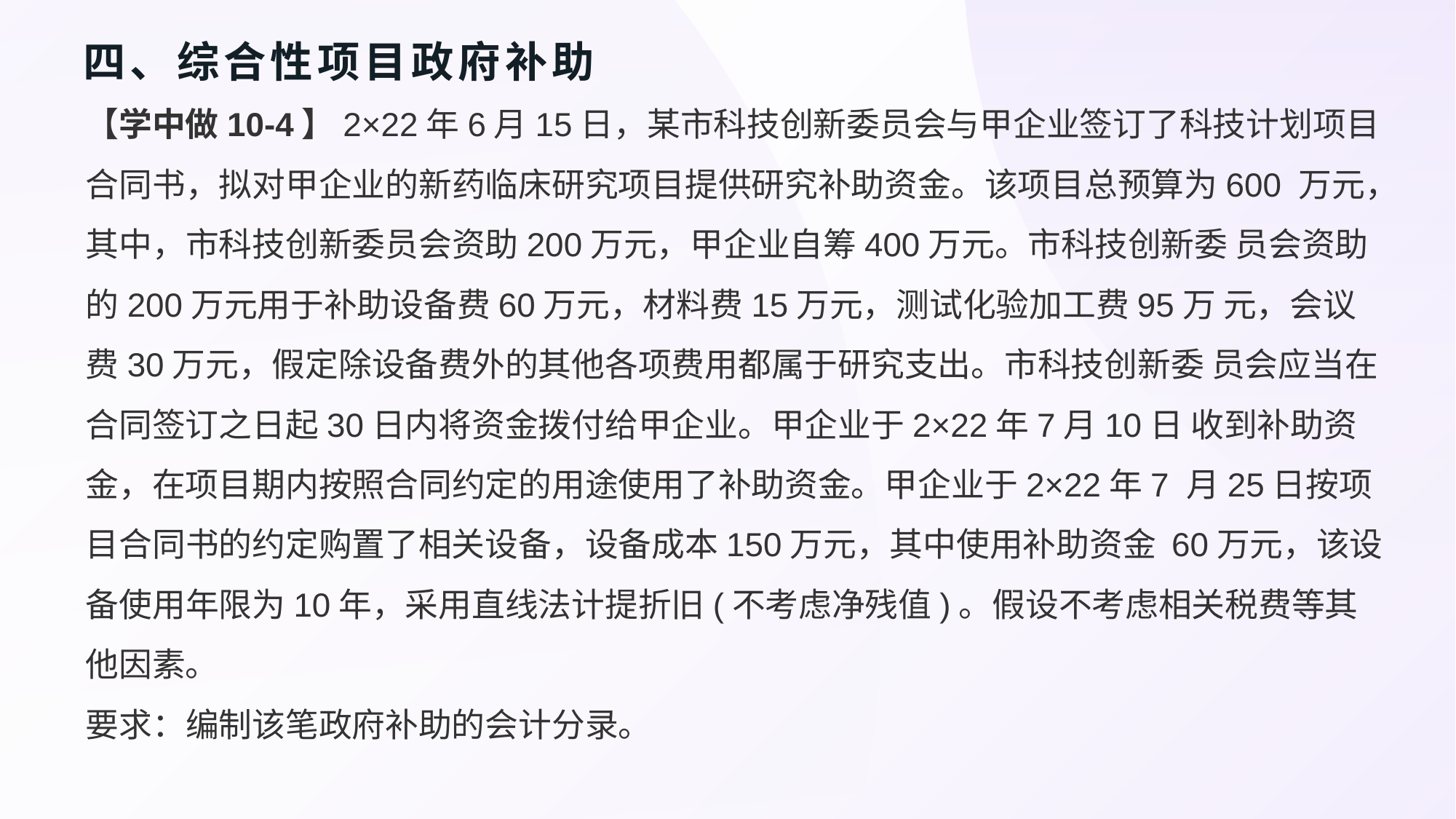

# 四、综合性项目政府补助
【学中做10-4】2×22年6月15日，某市科技创新委员会与甲企业签订了科技计划项目合同书，拟对甲企业的新药临床研究项目提供研究补助资金。该项目总预算为600 万元，其中，市科技创新委员会资助200万元，甲企业自筹400万元。市科技创新委 员会资助的200万元用于补助设备费60万元，材料费15万元，测试化验加工费95万 元，会议费30万元，假定除设备费外的其他各项费用都属于研究支出。市科技创新委 员会应当在合同签订之日起30日内将资金拨付给甲企业。甲企业于2×22年7月10日 收到补助资金，在项目期内按照合同约定的用途使用了补助资金。甲企业于2×22年7 月25日按项目合同书的约定购置了相关设备，设备成本150万元，其中使用补助资金 60万元，该设备使用年限为10年，采用直线法计提折旧(不考虑净残值)。假设不考虑相关税费等其他因素。
要求：编制该笔政府补助的会计分录。